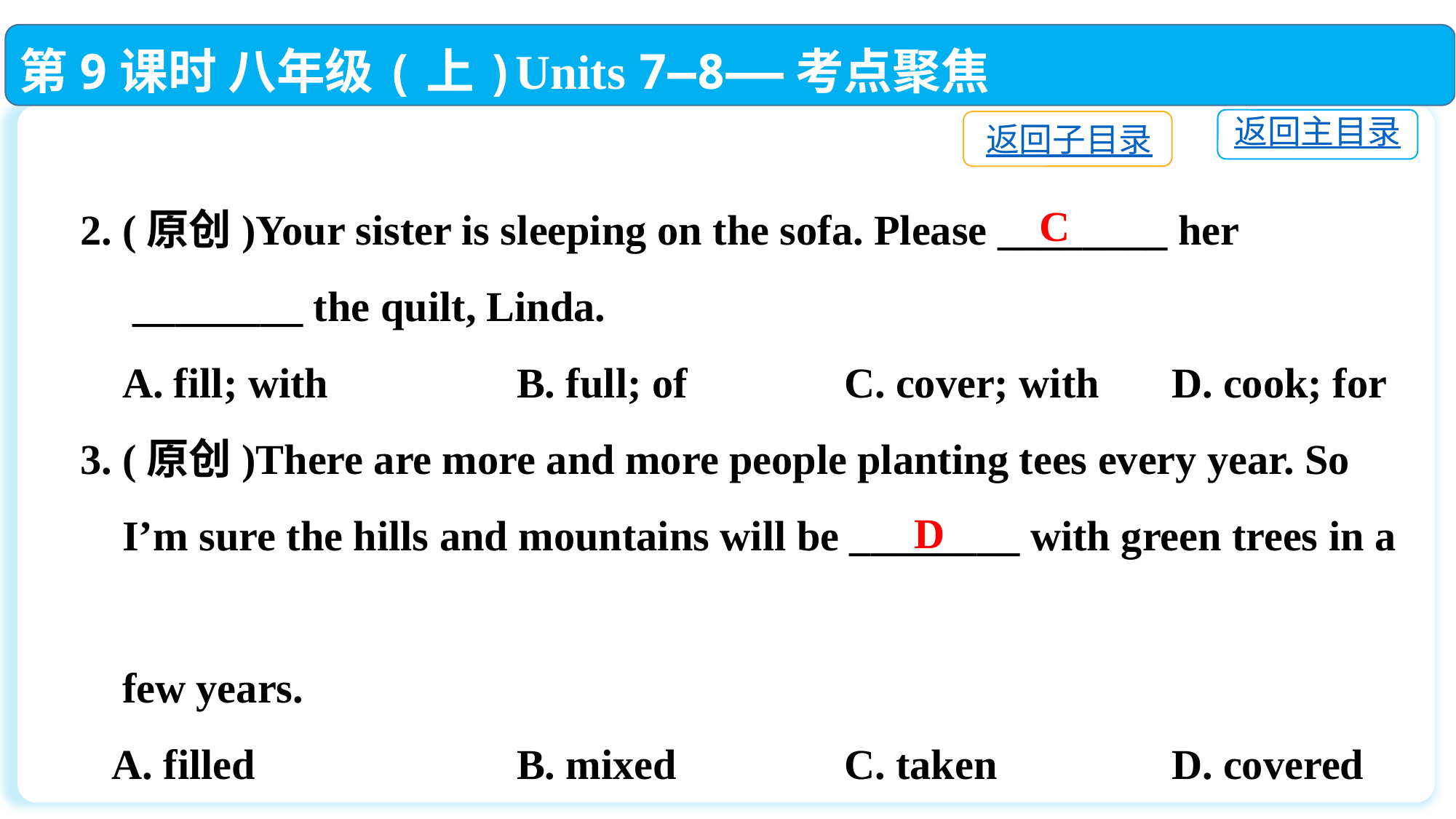

第9课时 八年级(上)Units 7—8——考点聚焦

返回主目录

返回子目录
2. (原创)Your sister is sleeping on the sofa. Please ________ her
     ________ the quilt, Linda.
    A. fill; with		B. full; of		C. cover; with	D. cook; for
3. (原创)There are more and more people planting tees every year. So
    I’m sure the hills and mountains will be ________ with green trees in a
    few years.
   A. filled			B. mixed		C. taken		D. covered
C
D